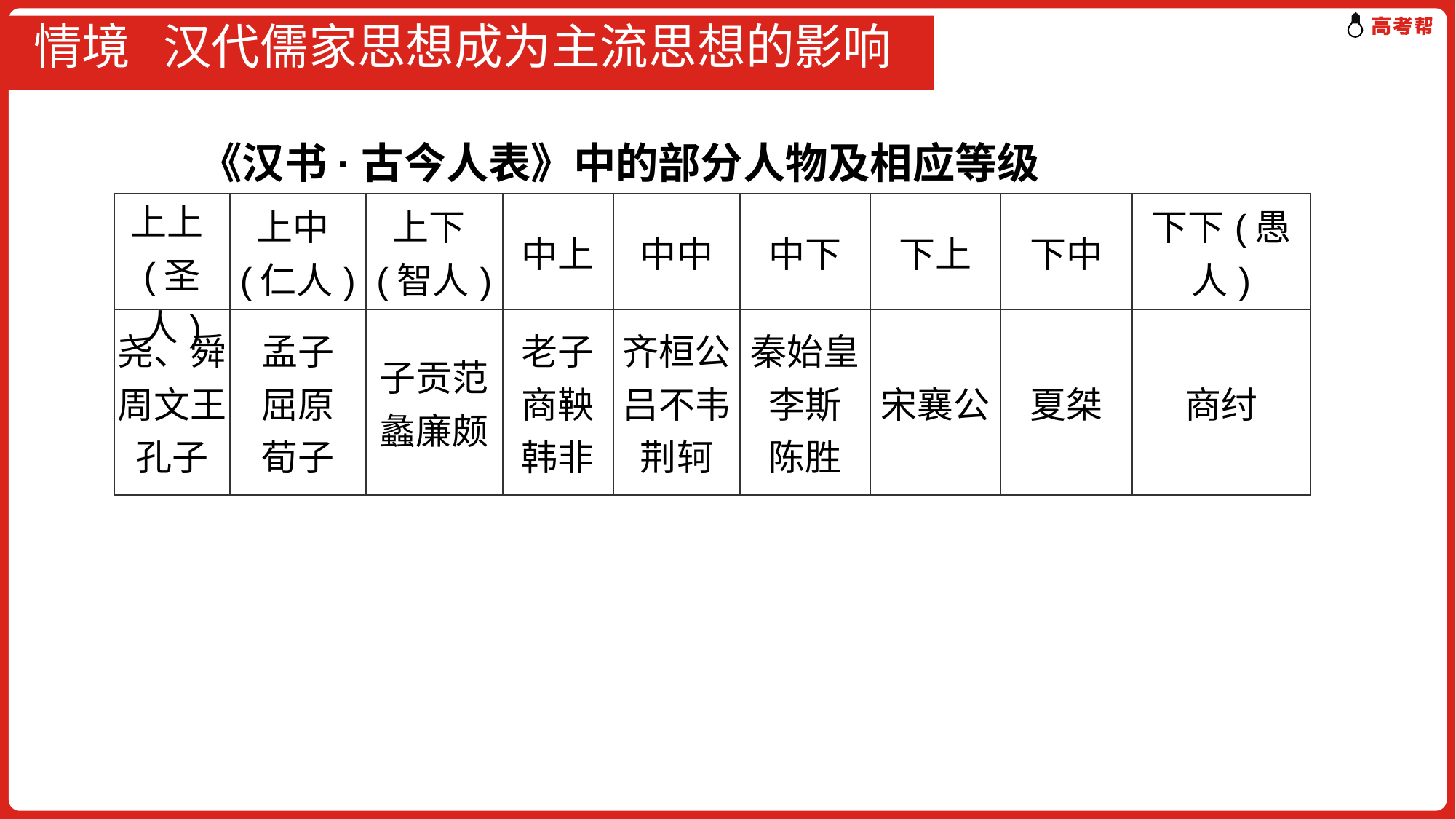

# 情境   汉代儒家思想成为主流思想的影响
　　　《汉书·古今人表》中的部分人物及相应等级
| 上上(圣人) | 上中(仁人) | 上下(智人) | 中上 | 中中 | 中下 | 下上 | 下中 | 下下(愚人) |
| --- | --- | --- | --- | --- | --- | --- | --- | --- |
| 尧、舜周文王孔子 | 孟子 屈原 荀子 | 子贡范蠡廉颇 | 老子 商鞅 韩非 | 齐桓公 吕不韦 荆轲 | 秦始皇 李斯 陈胜 | 宋襄公 | 夏桀 | 商纣 |